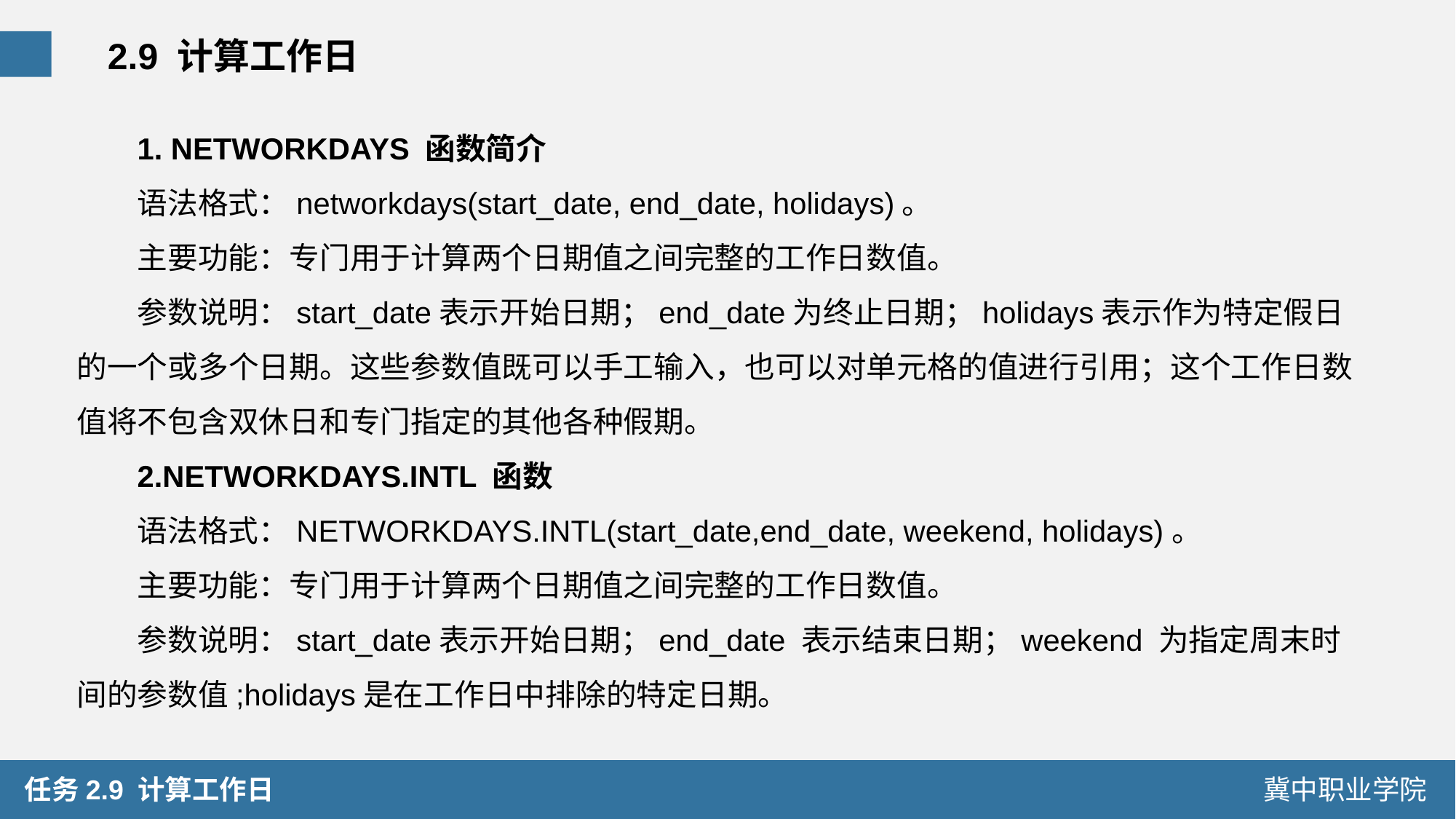

2.9 计算工作日
1. NETWORKDAYS 函数简介
语法格式：networkdays(start_date, end_date, holidays)。
主要功能：专门用于计算两个日期值之间完整的工作日数值。
参数说明：start_date表示开始日期；end_date为终止日期；holidays表示作为特定假日的一个或多个日期。这些参数值既可以手工输入，也可以对单元格的值进行引用；这个工作日数值将不包含双休日和专门指定的其他各种假期。
2.NETWORKDAYS.INTL 函数
语法格式：NETWORKDAYS.INTL(start_date,end_date, weekend, holidays)。
主要功能：专门用于计算两个日期值之间完整的工作日数值。
参数说明：start_date表示开始日期；end_date 表示结束日期；weekend 为指定周末时间的参数值;holidays是在工作日中排除的特定日期。

 任务2.9 计算工作日
冀中职业学院